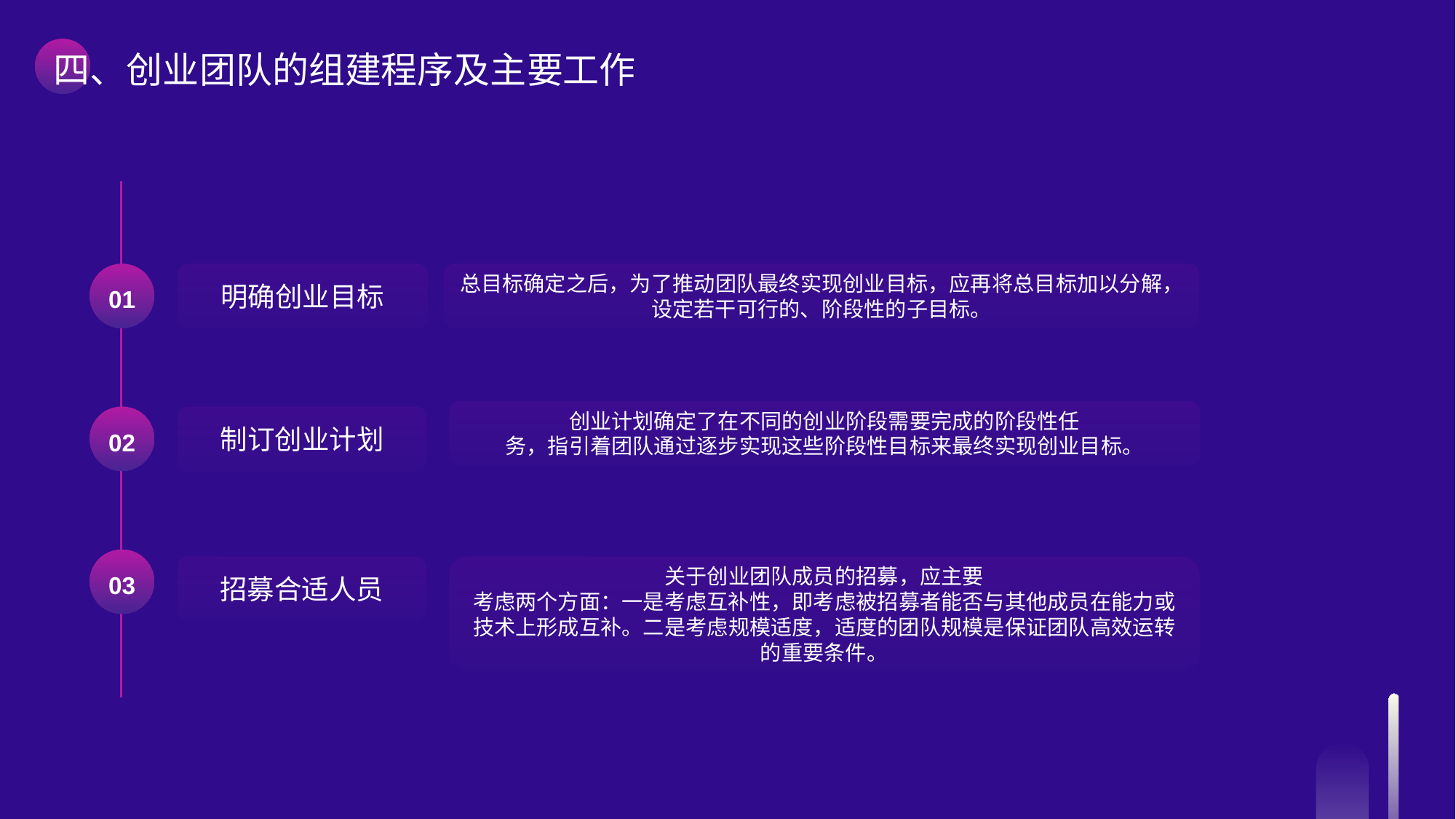

四、创业团队的组建程序及主要工作
总目标确定之后，为了推动团队最终实现创业目标，应再将总目标加以分解，设定若干可行的、阶段性的子目标。
明确创业目标
01
创业计划确定了在不同的创业阶段需要完成的阶段性任
务，指引着团队通过逐步实现这些阶段性目标来最终实现创业目标。
02
制订创业计划
03
招募合适人员
关于创业团队成员的招募，应主要
考虑两个方面：一是考虑互补性，即考虑被招募者能否与其他成员在能力或技术上形成互补。二是考虑规模适度，适度的团队规模是保证团队高效运转的重要条件。